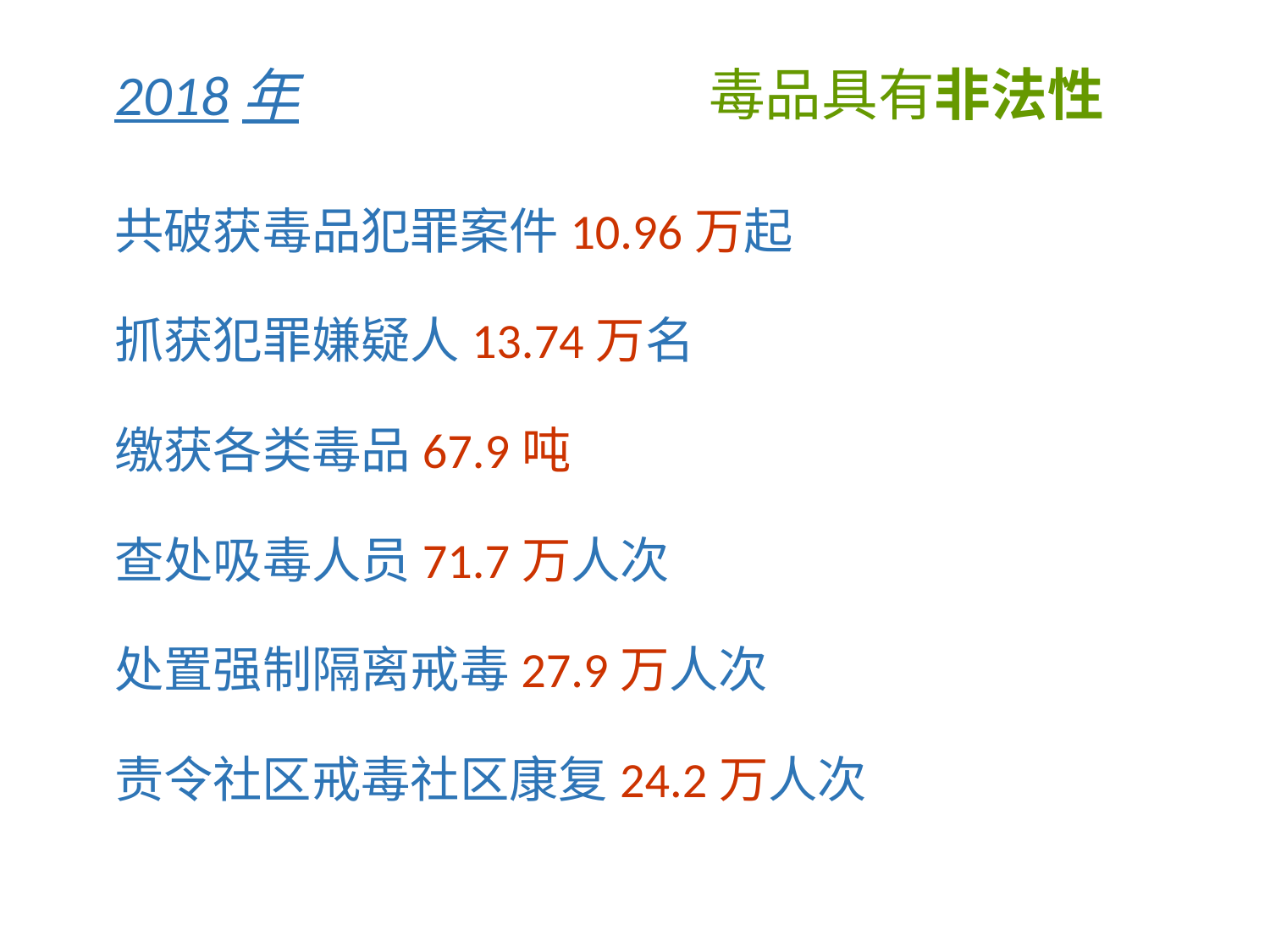

2018年
毒品具有非法性
共破获毒品犯罪案件10.96万起
抓获犯罪嫌疑人13.74万名
缴获各类毒品67.9吨
查处吸毒人员71.7万人次
处置强制隔离戒毒27.9万人次
责令社区戒毒社区康复24.2万人次